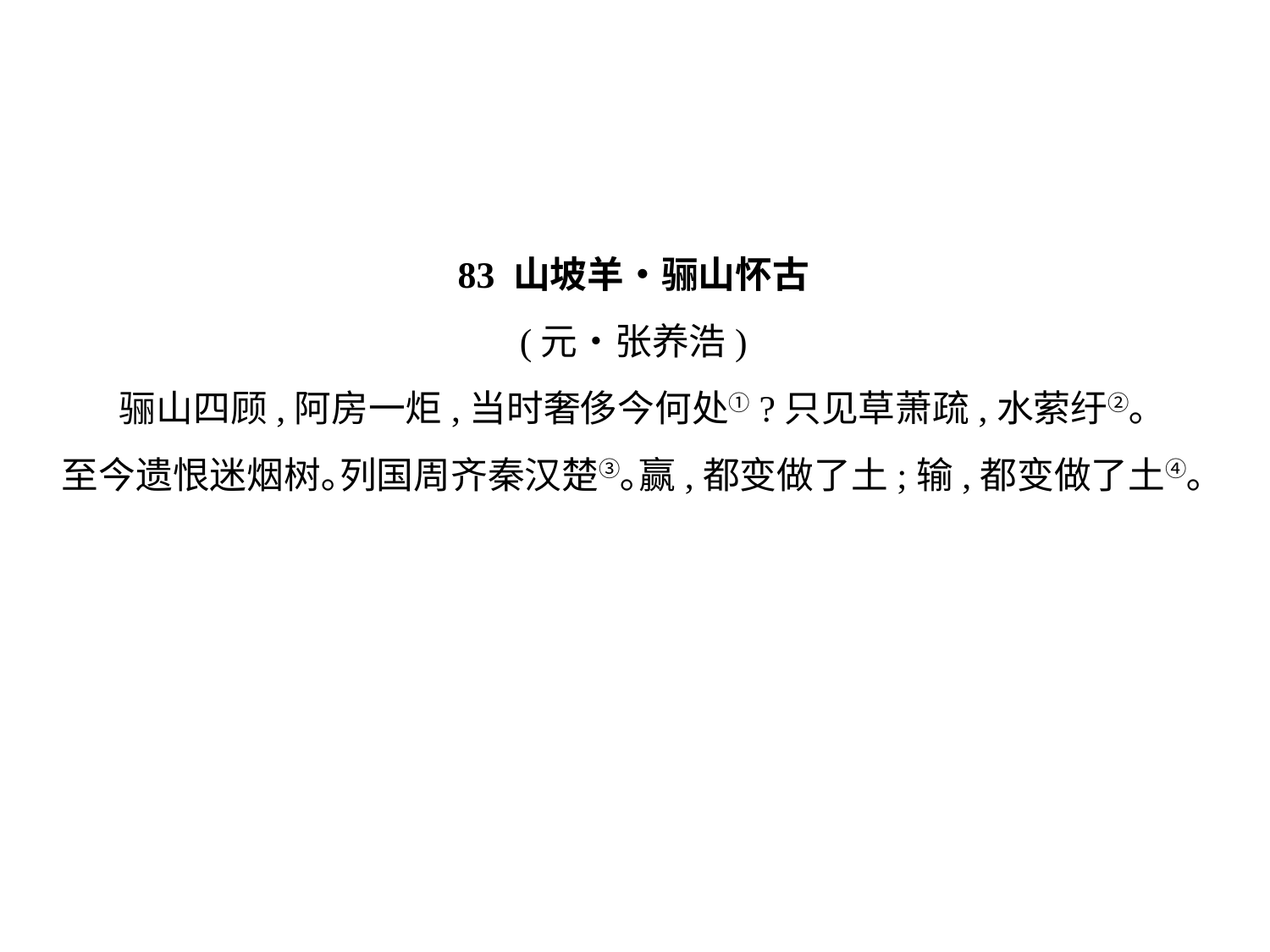

83 山坡羊•骊山怀古
(元•张养浩)
骊山四顾,阿房一炬,当时奢侈今何处①?只见草萧疏,水萦纡②｡
至今遗恨迷烟树｡列国周齐秦汉楚③｡赢,都变做了土;输,都变做了土④｡